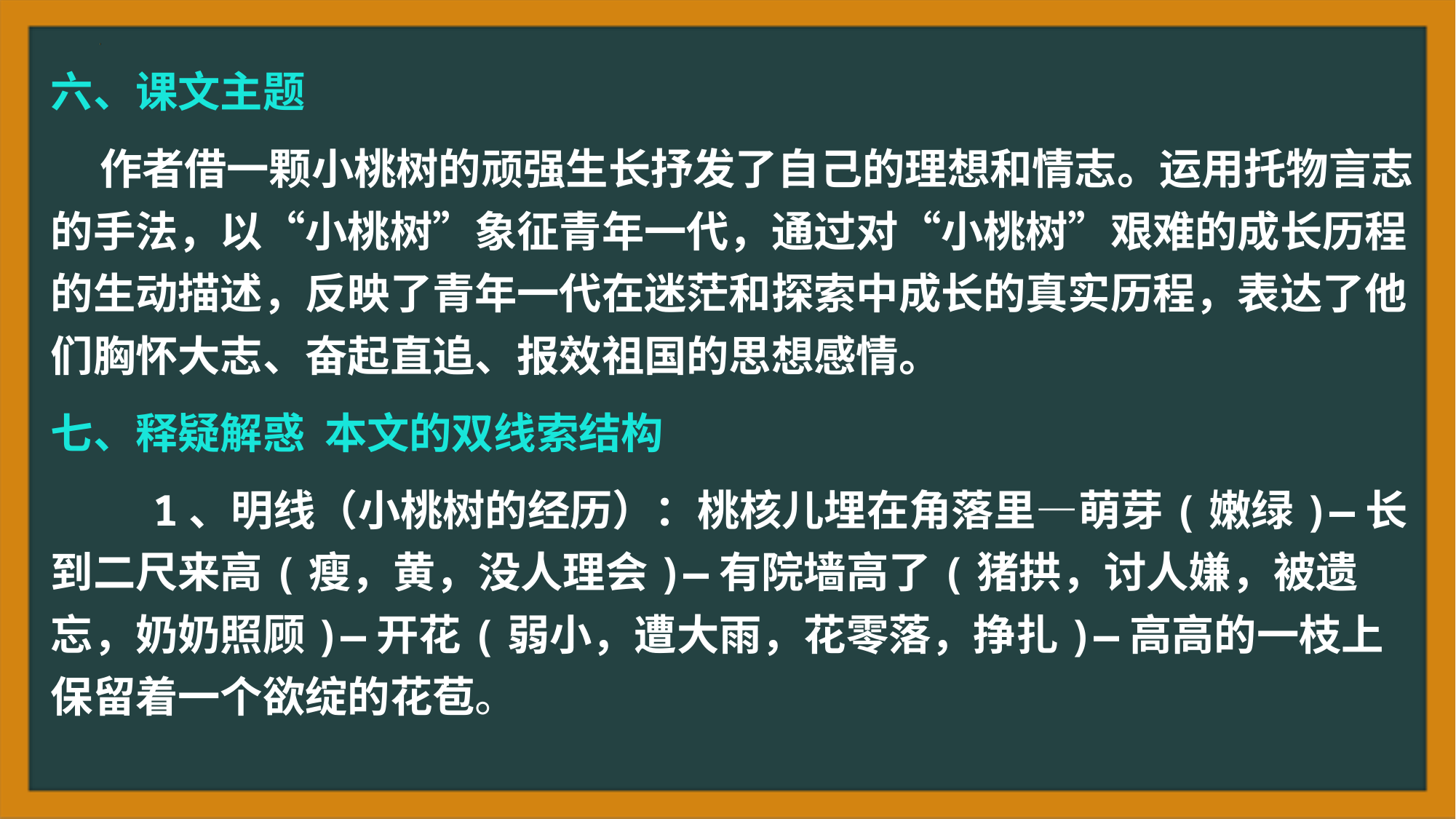

六、课文主题
    作者借一颗小桃树的顽强生长抒发了自己的理想和情志。运用托物言志的手法，以“小桃树”象征青年一代，通过对“小桃树”艰难的成长历程的生动描述，反映了青年一代在迷茫和探索中成长的真实历程，表达了他们胸怀大志、奋起直追、报效祖国的思想感情。
七、释疑解惑  本文的双线索结构
    1、明线（小桃树的经历）：桃核儿埋在角落里—萌芽(嫩绿)—长到二尺来高(瘦，黄，没人理会)—有院墙高了(猪拱，讨人嫌，被遗忘，奶奶照顾)—开花(弱小，遭大雨，花零落，挣扎)—高高的一枝上保留着一个欲绽的花苞。